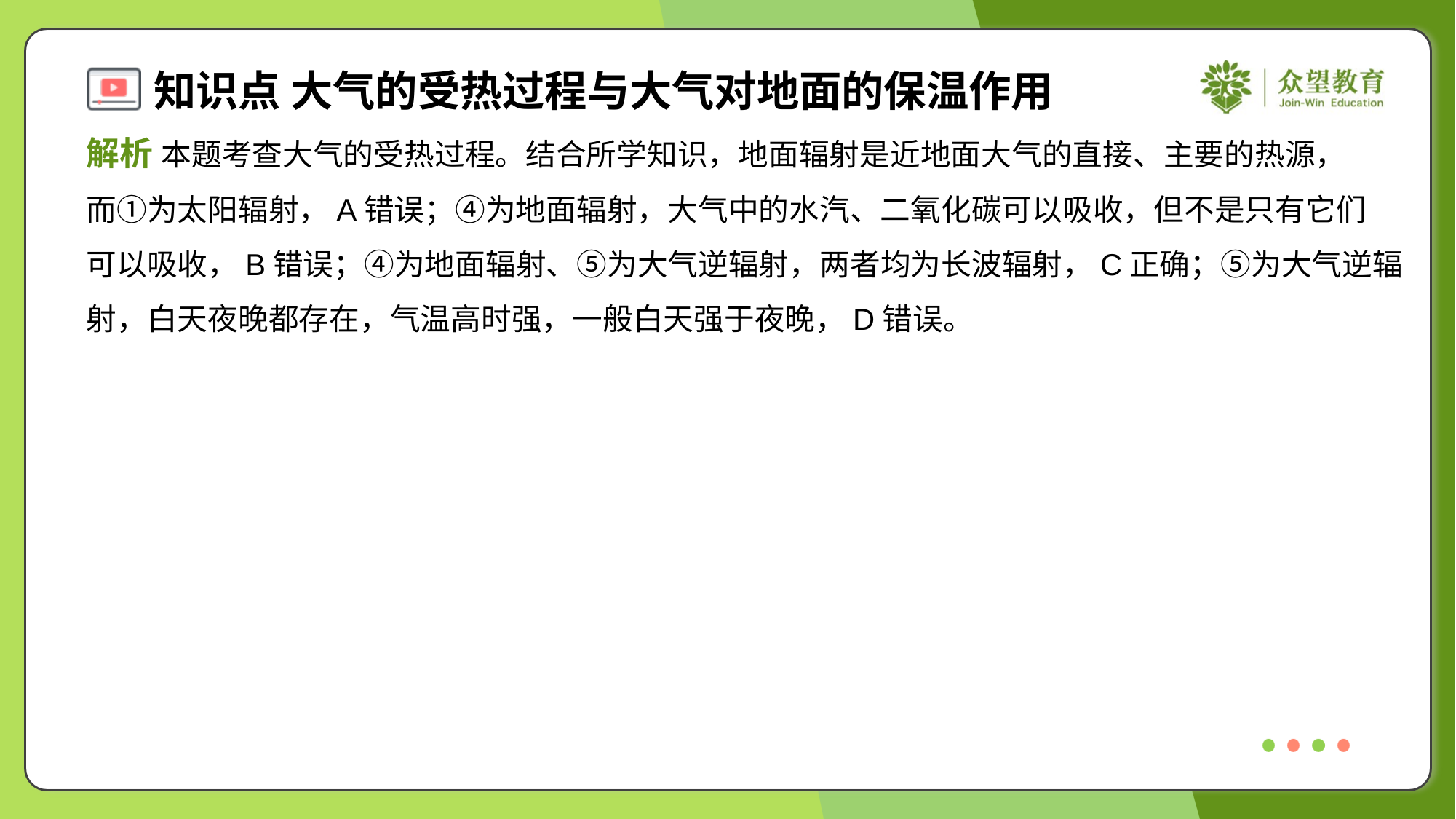

解析 本题考查大气的受热过程。结合所学知识，地面辐射是近地面大气的直接、主要的热源，
而①为太阳辐射，A错误；④为地面辐射，大气中的水汽、二氧化碳可以吸收，但不是只有它们
可以吸收，B错误；④为地面辐射、⑤为大气逆辐射，两者均为长波辐射，C正确；⑤为大气逆辐
射，白天夜晚都存在，气温高时强，一般白天强于夜晚，D错误。